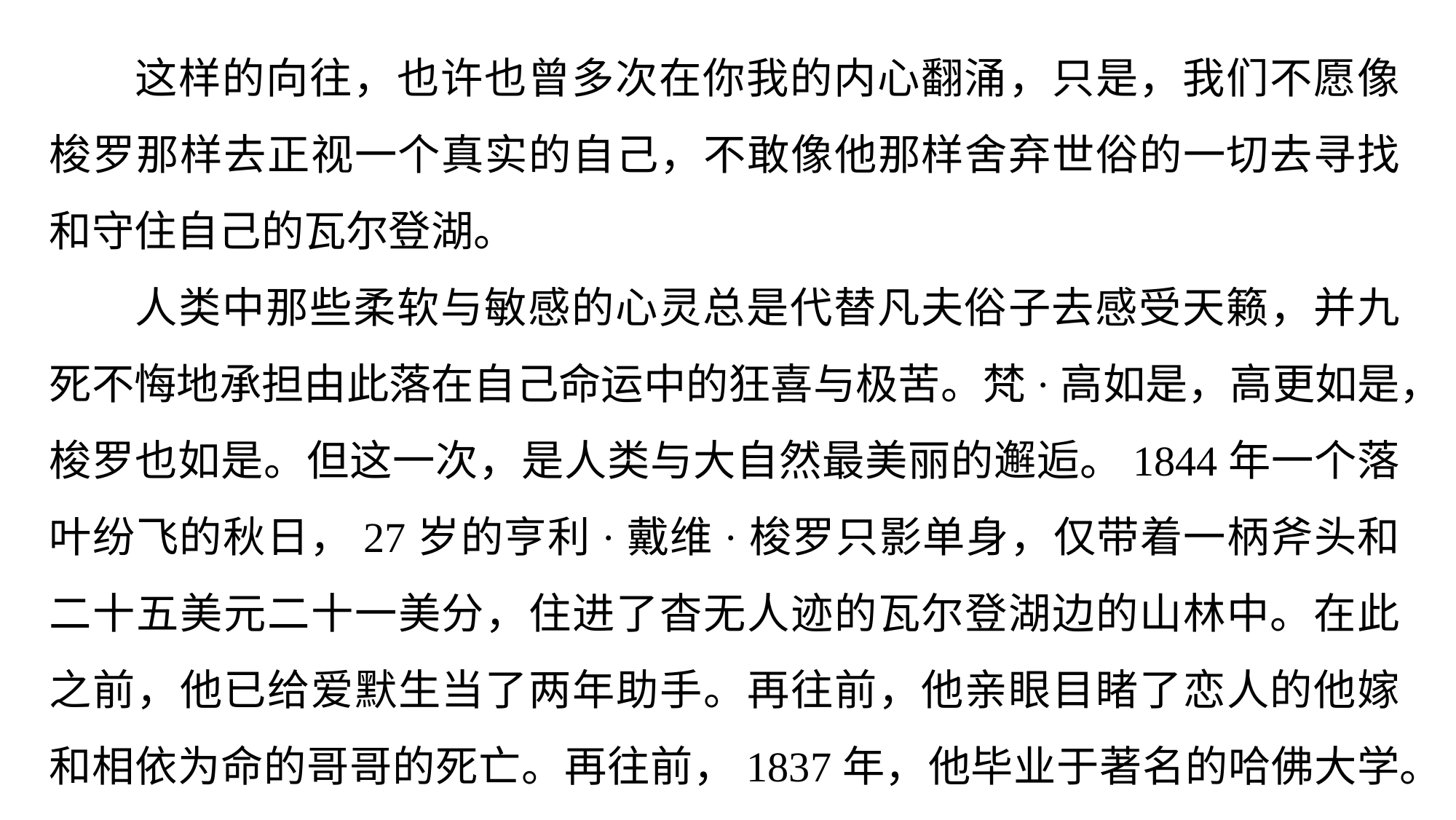

这样的向往，也许也曾多次在你我的内心翻涌，只是，我们不愿像梭罗那样去正视一个真实的自己，不敢像他那样舍弃世俗的一切去寻找和守住自己的瓦尔登湖。
人类中那些柔软与敏感的心灵总是代替凡夫俗子去感受天籁，并九死不悔地承担由此落在自己命运中的狂喜与极苦。梵·高如是，高更如是，梭罗也如是。但这一次，是人类与大自然最美丽的邂逅。1844年一个落叶纷飞的秋日，27岁的亨利·戴维·梭罗只影单身，仅带着一柄斧头和二十五美元二十一美分，住进了杳无人迹的瓦尔登湖边的山林中。在此之前，他已给爱默生当了两年助手。再往前，他亲眼目睹了恋人的他嫁和相依为命的哥哥的死亡。再往前，1837年，他毕业于著名的哈佛大学。